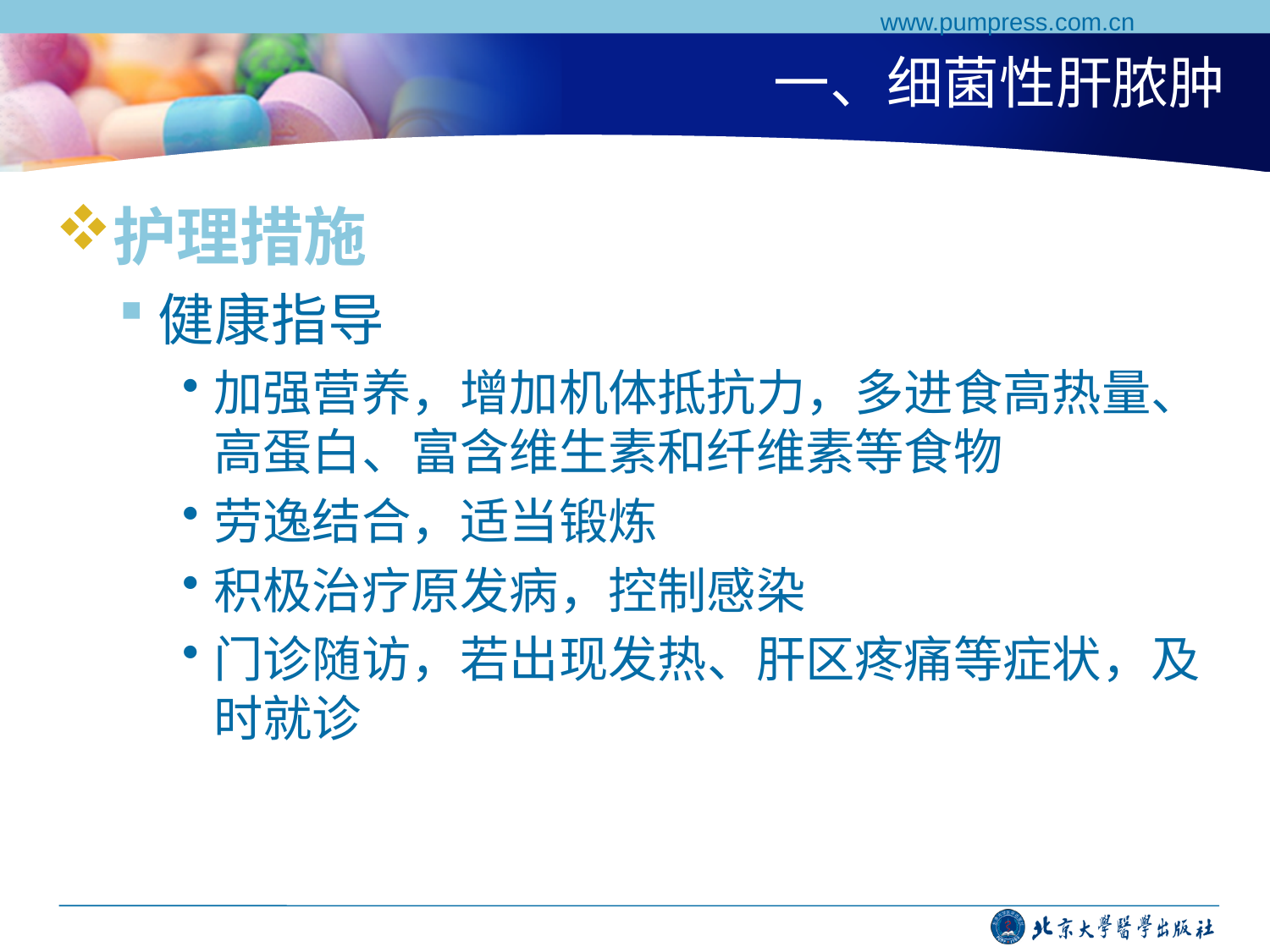

www.pumpress.com.cn
# 一、细菌性肝脓肿
护理措施
健康指导
加强营养，增加机体抵抗力，多进食高热量、高蛋白、富含维生素和纤维素等食物
劳逸结合，适当锻炼
积极治疗原发病，控制感染
门诊随访，若出现发热、肝区疼痛等症状，及时就诊